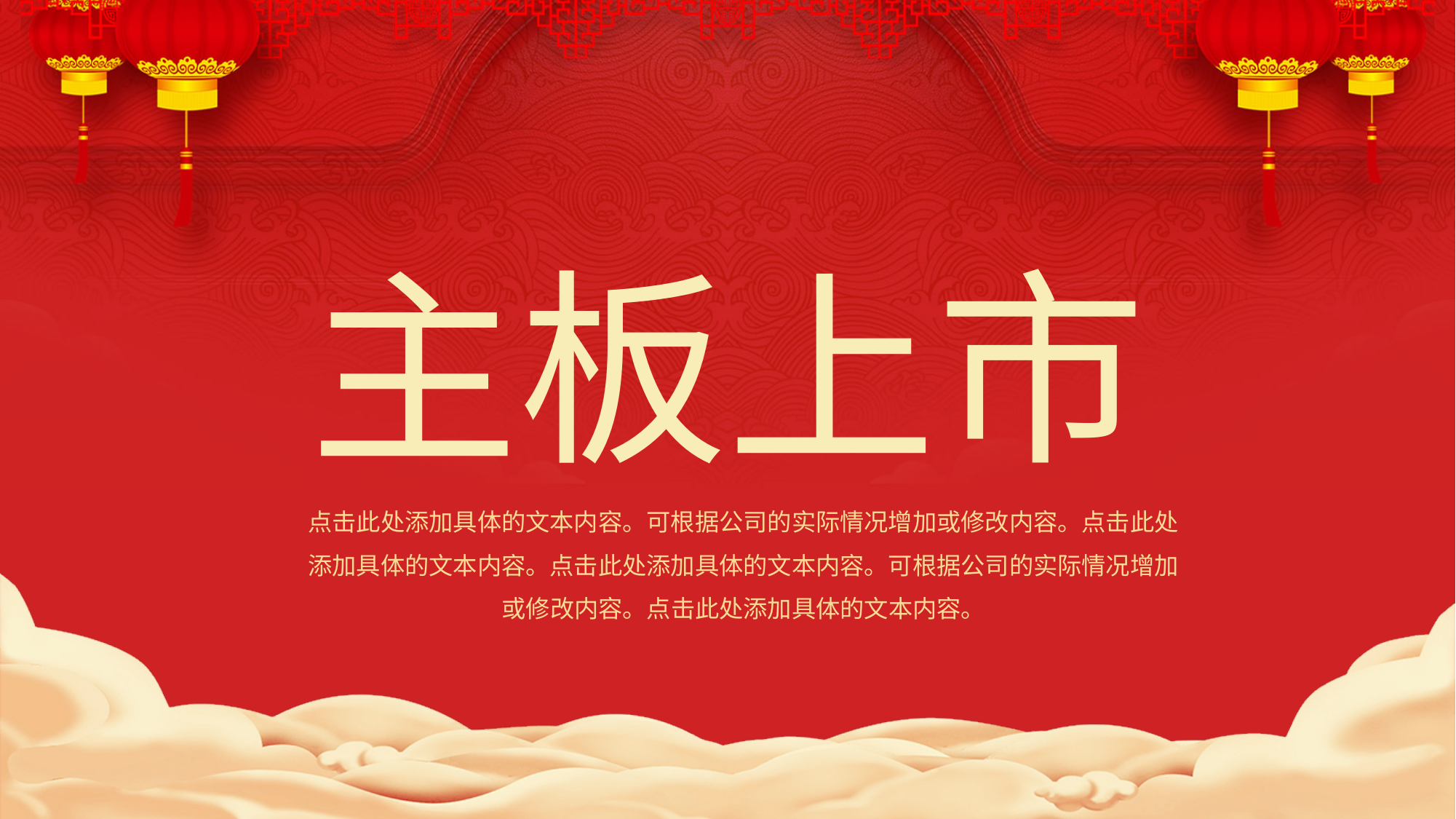

主板上市
点击此处添加具体的文本内容。可根据公司的实际情况增加或修改内容。点击此处添加具体的文本内容。点击此处添加具体的文本内容。可根据公司的实际情况增加或修改内容。点击此处添加具体的文本内容。